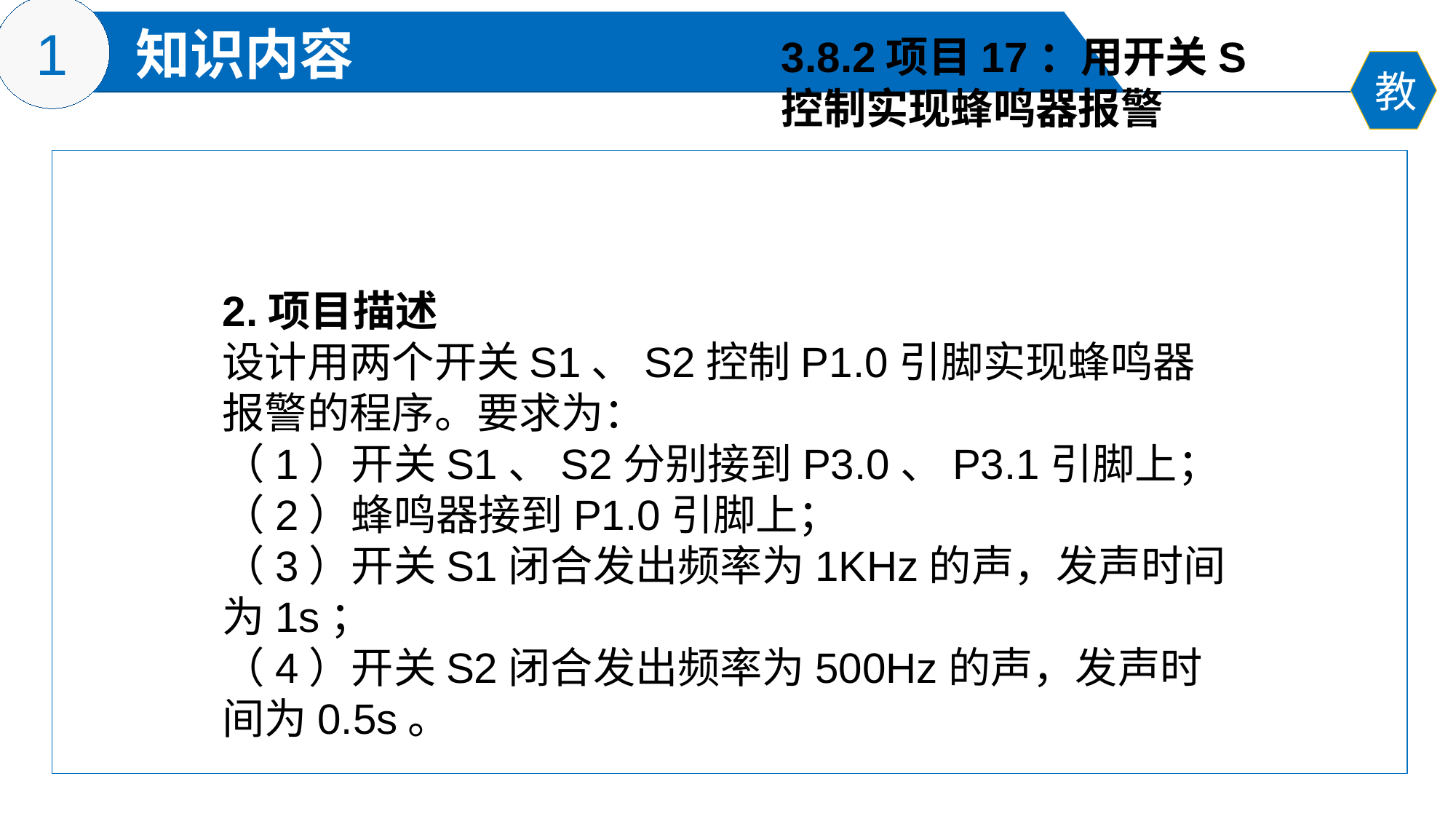

3.8.2项目17：用开关S
控制实现蜂鸣器报警

2.项目描述
设计用两个开关S1、S2控制P1.0引脚实现蜂鸣器报警的程序。要求为：
（1）开关S1、S2分别接到P3.0、P3.1引脚上；
（2）蜂鸣器接到P1.0引脚上；
（3）开关S1闭合发出频率为1KHz的声，发声时间为1s；
（4）开关S2闭合发出频率为500Hz的声，发声时间为0.5s。